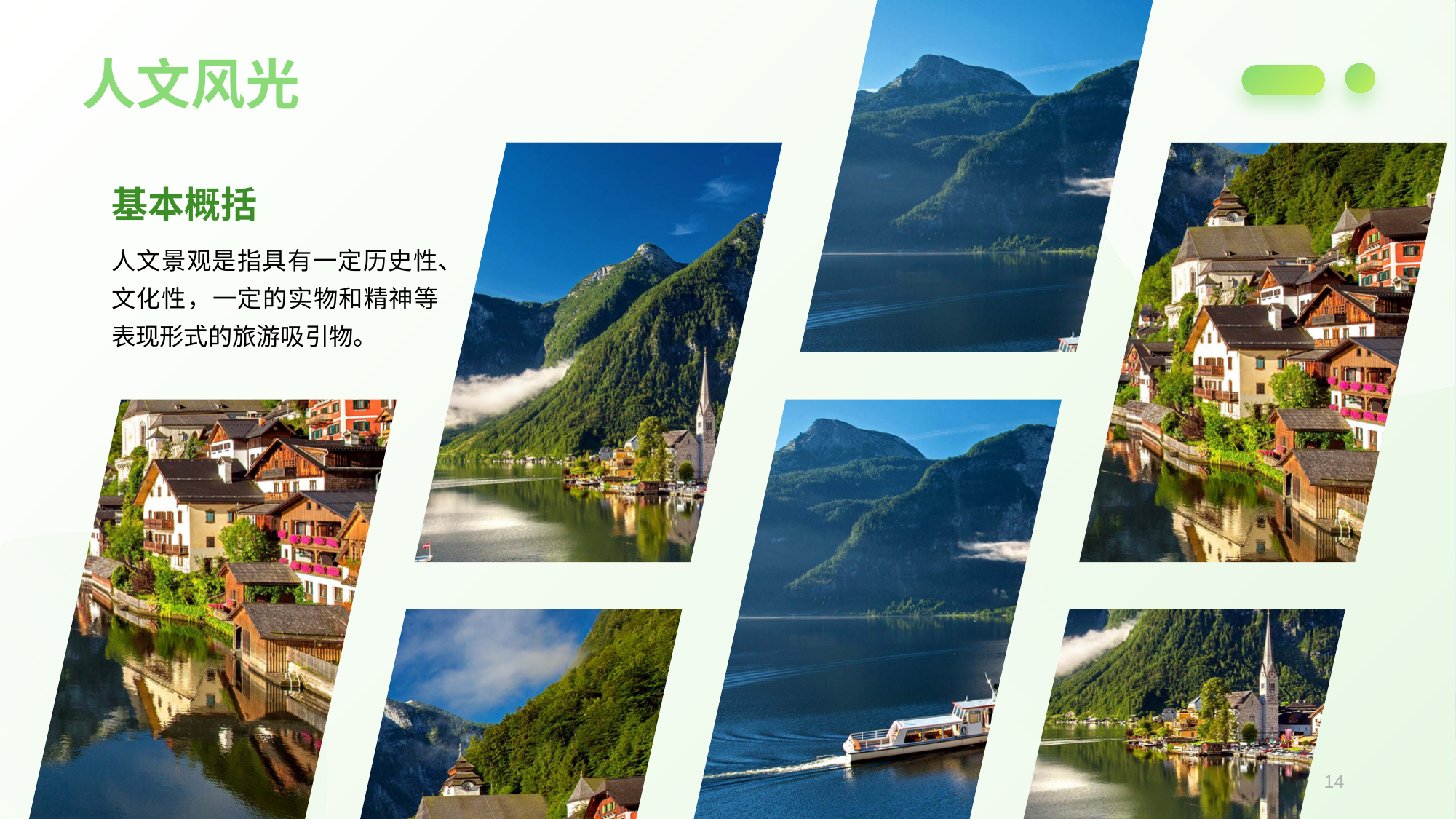

人文风光

基本概括
人文景观是指具有一定历史性、文化性，一定的实物和精神等表现形式的旅游吸引物。

14